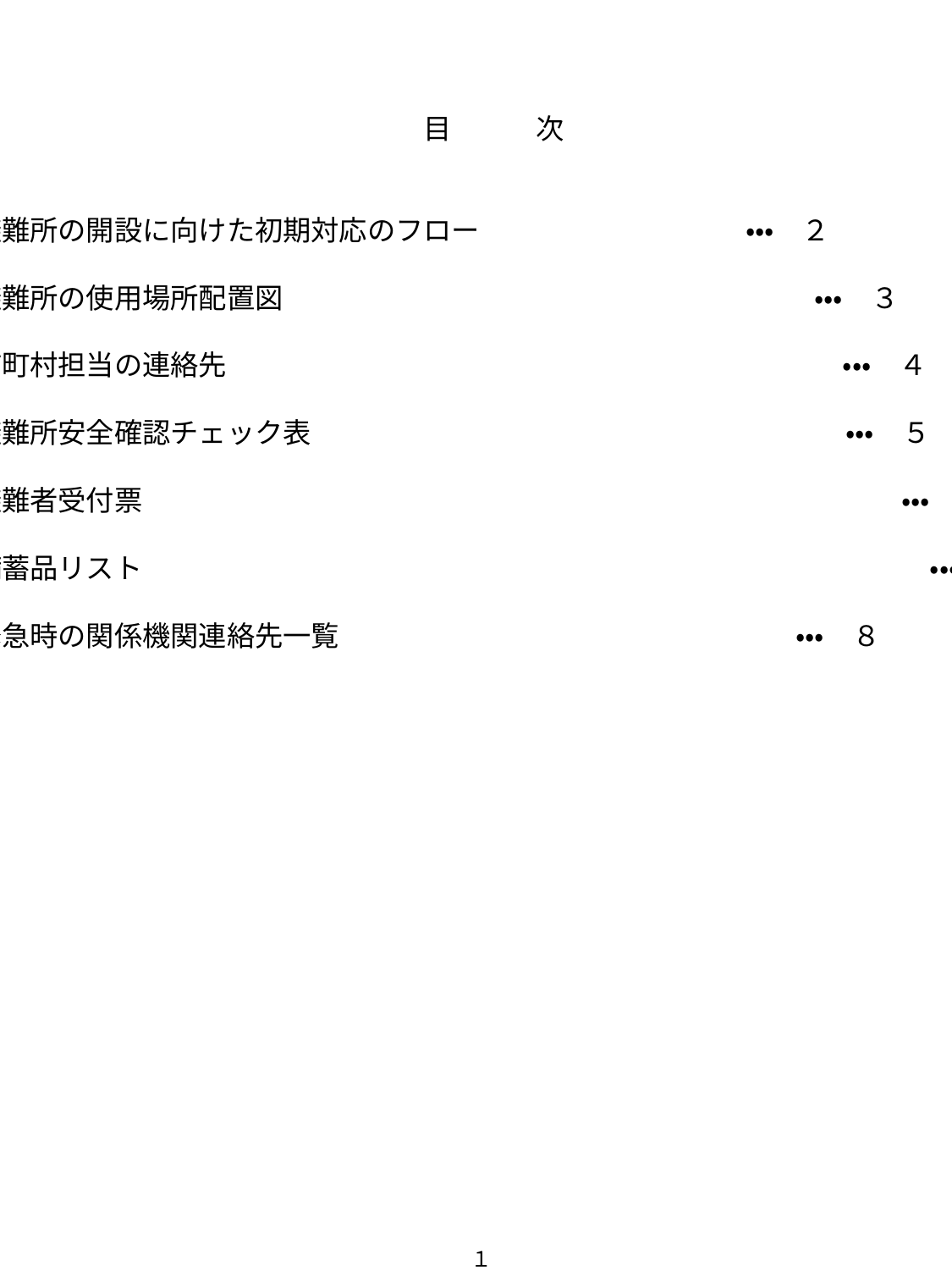

目　　　次

避難所の開設に向けた初期対応のフロー　　　　　　　　  　・・・　２

避難所の使用場所配置図　　　　　　  　　　　　　　　　　　　  ・・・　３

市町村担当の連絡先　　　　　　　　 　　　　　　　　　　　　　   ・・・　４

避難所安全確認チェック表　　　　　　　　　　　　　　　　　　　・・・　５

避難者受付票　　　　　　　　　　　　　　　　　　　　　　　　　　　・・・　６

備蓄品リスト　　　　　　　　　　　　　　　　　　　　　　　　　　　　・・・　７

緊急時の関係機関連絡先一覧　　　　　　　　　　　　　　　　 ・・・　８

１